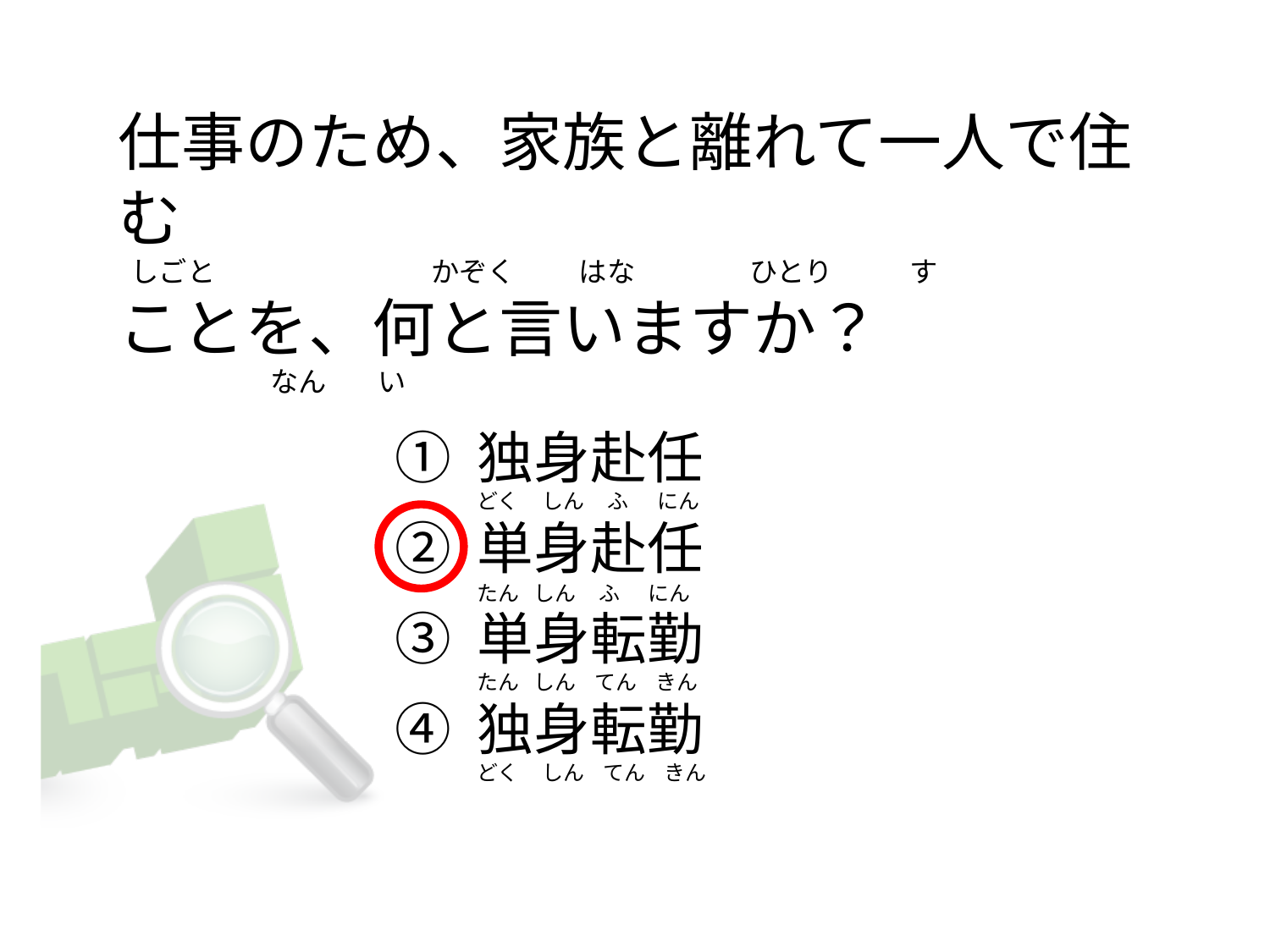

# 仕事のため、家族と離れて一人で住む   しごと                                  かぞく          はな                  ひとり            す ことを、何と言いますか？                         なん        い
① 独身赴任
② 単身赴任
③ 単身転勤
④ 独身転勤
どく     しん     ふ      にん

たん   しん     ふ      にん
たん   しん    てん    きん
どく     しん    てん    きん